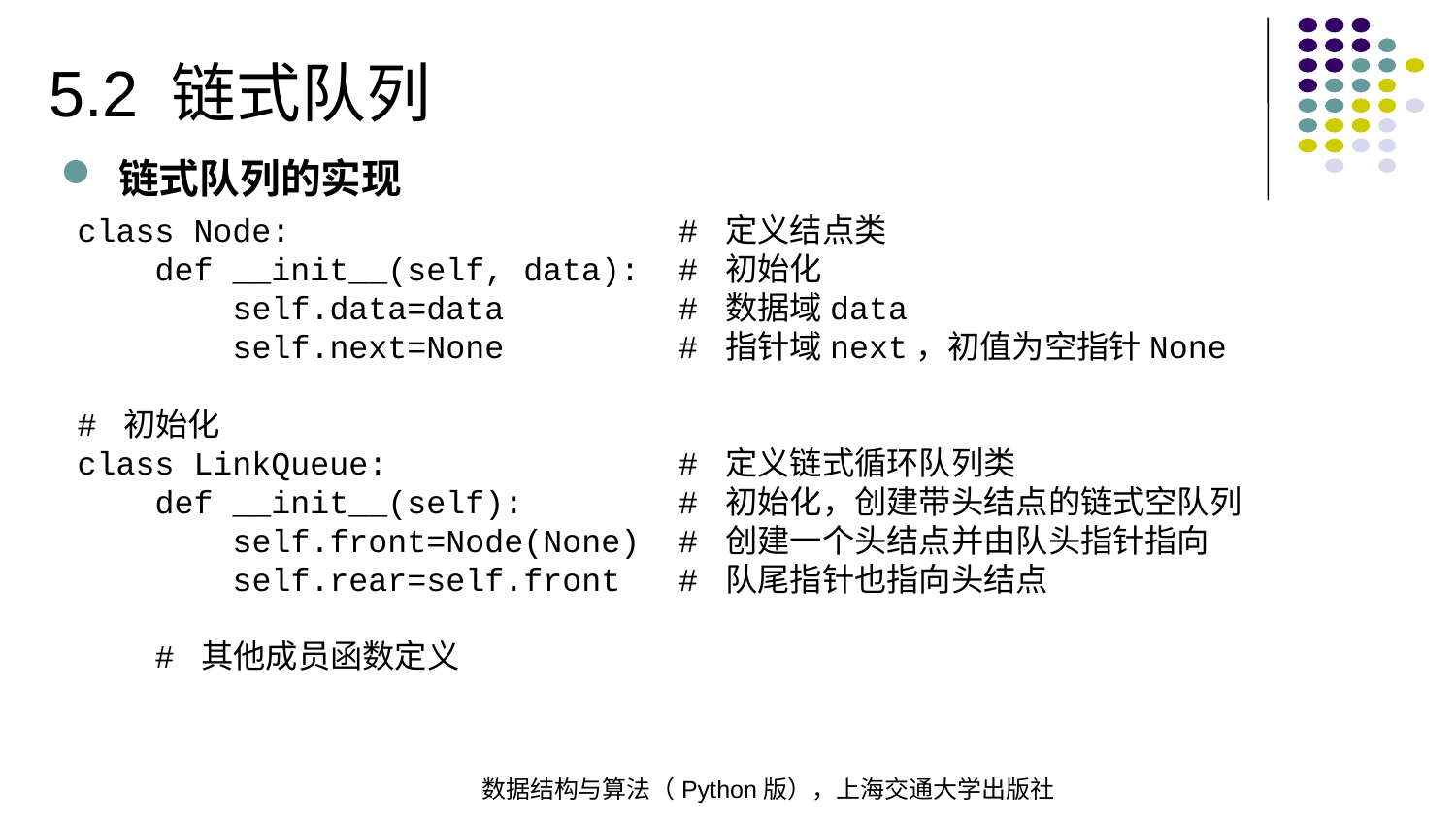

5.2 链式队列
链式队列的实现
class Node:                    # 定义结点类
    def __init__(self, data):  # 初始化
        self.data=data         # 数据域data
        self.next=None         # 指针域next，初值为空指针None

# 初始化
class LinkQueue:               # 定义链式循环队列类
    def __init__(self):        # 初始化，创建带头结点的链式空队列
        self.front=Node(None)  # 创建一个头结点并由队头指针指向
        self.rear=self.front   # 队尾指针也指向头结点

    # 其他成员函数定义